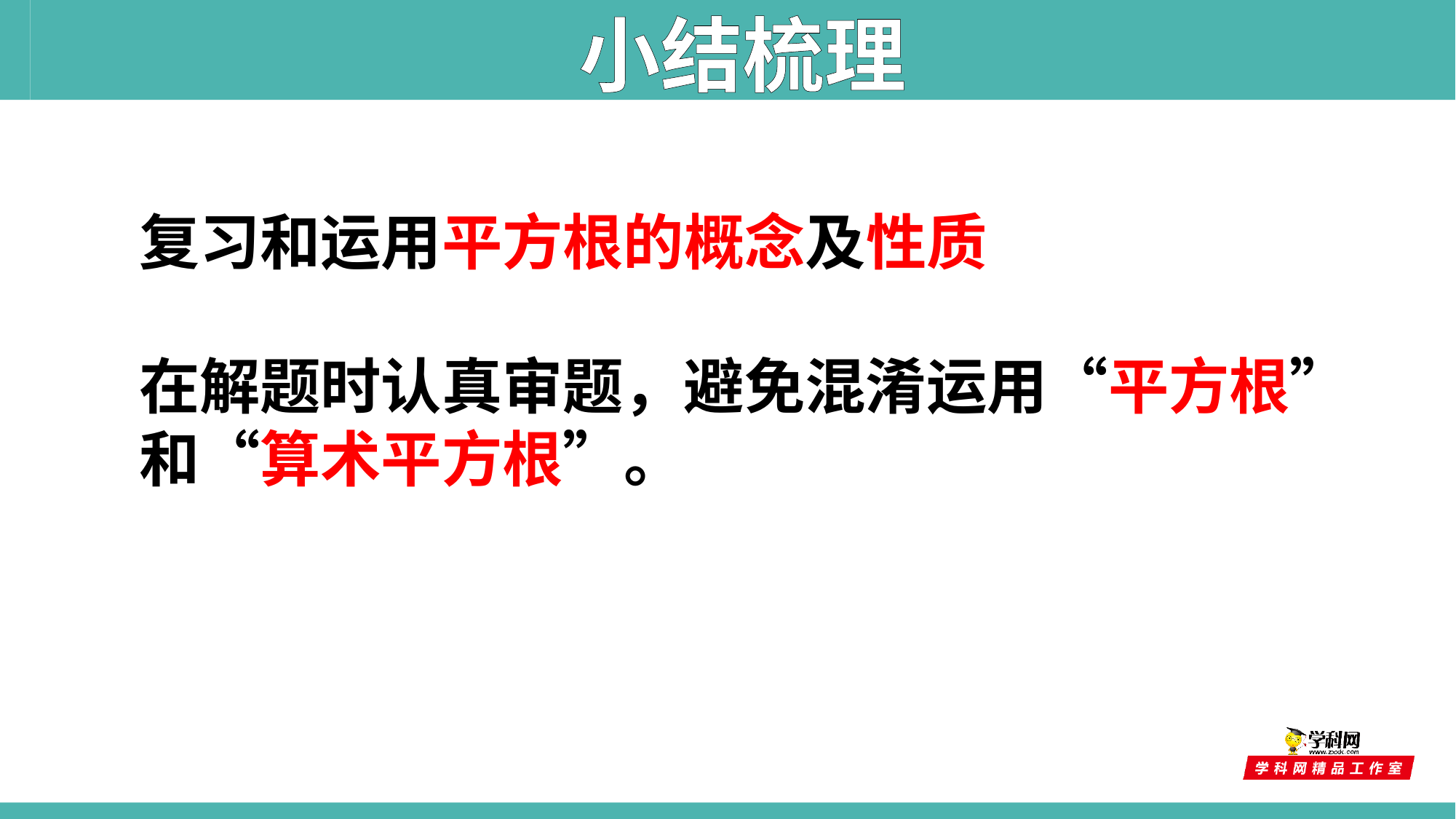

小结梳理
复习和运用平方根的概念及性质
在解题时认真审题，避免混淆运用“平方根”和“算术平方根”。